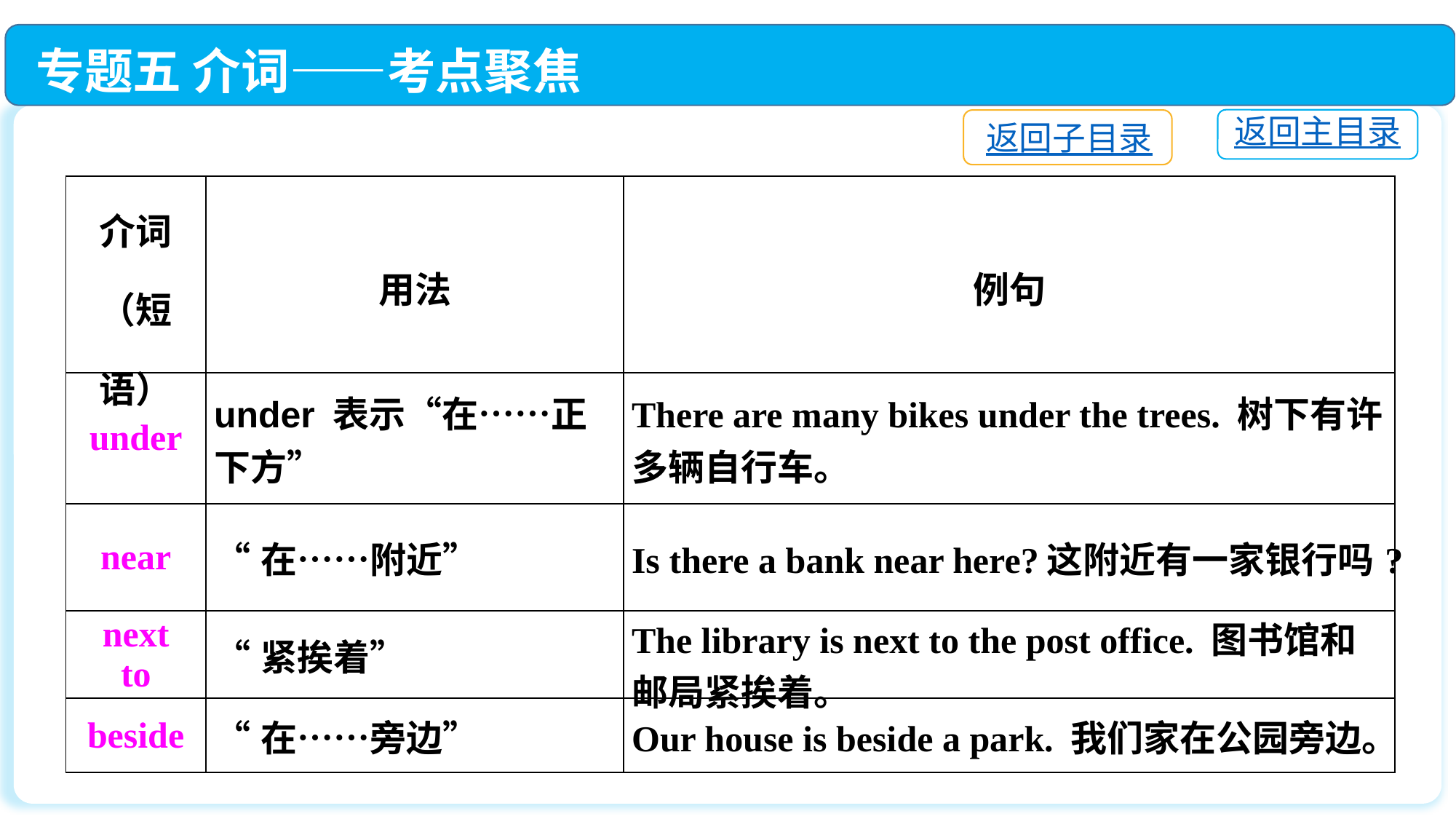

专题五 介词——考点聚焦

返回主目录

返回子目录
| 介词（短语） | 用法 | 例句 |
| --- | --- | --- |
| under | under 表示“在……正下方” | There are many bikes under the trees. 树下有许多辆自行车。 |
| near | “在……附近” | Is there a bank near here?这附近有一家银行吗? |
| next to | “紧挨着” | The library is next to the post office. 图书馆和邮局紧挨着。 |
| beside | “在……旁边” | Our house is beside a park. 我们家在公园旁边。 |